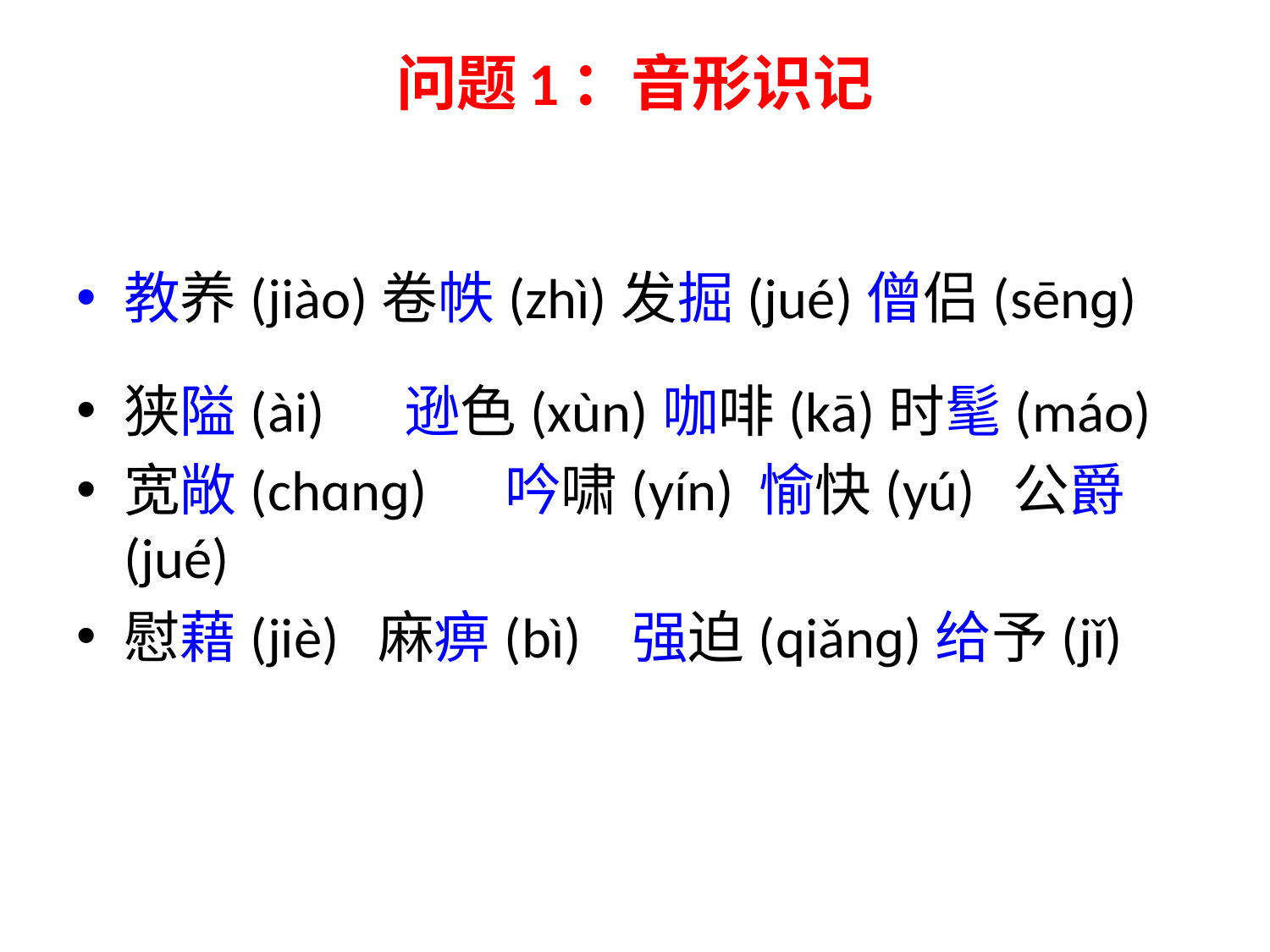

# 问题1：音形识记
教养(jiào)卷帙(zhì)发掘(jué)僧侣(sēnɡ)
狭隘(ài)	 逊色(xùn)咖啡(kā)时髦(máo)
宽敞(chɑnɡ)	吟啸(yín)	愉快(yú)	公爵(jué)
慰藉(jiè) 	麻痹(bì)	强迫(qiǎnɡ)给予(jǐ)